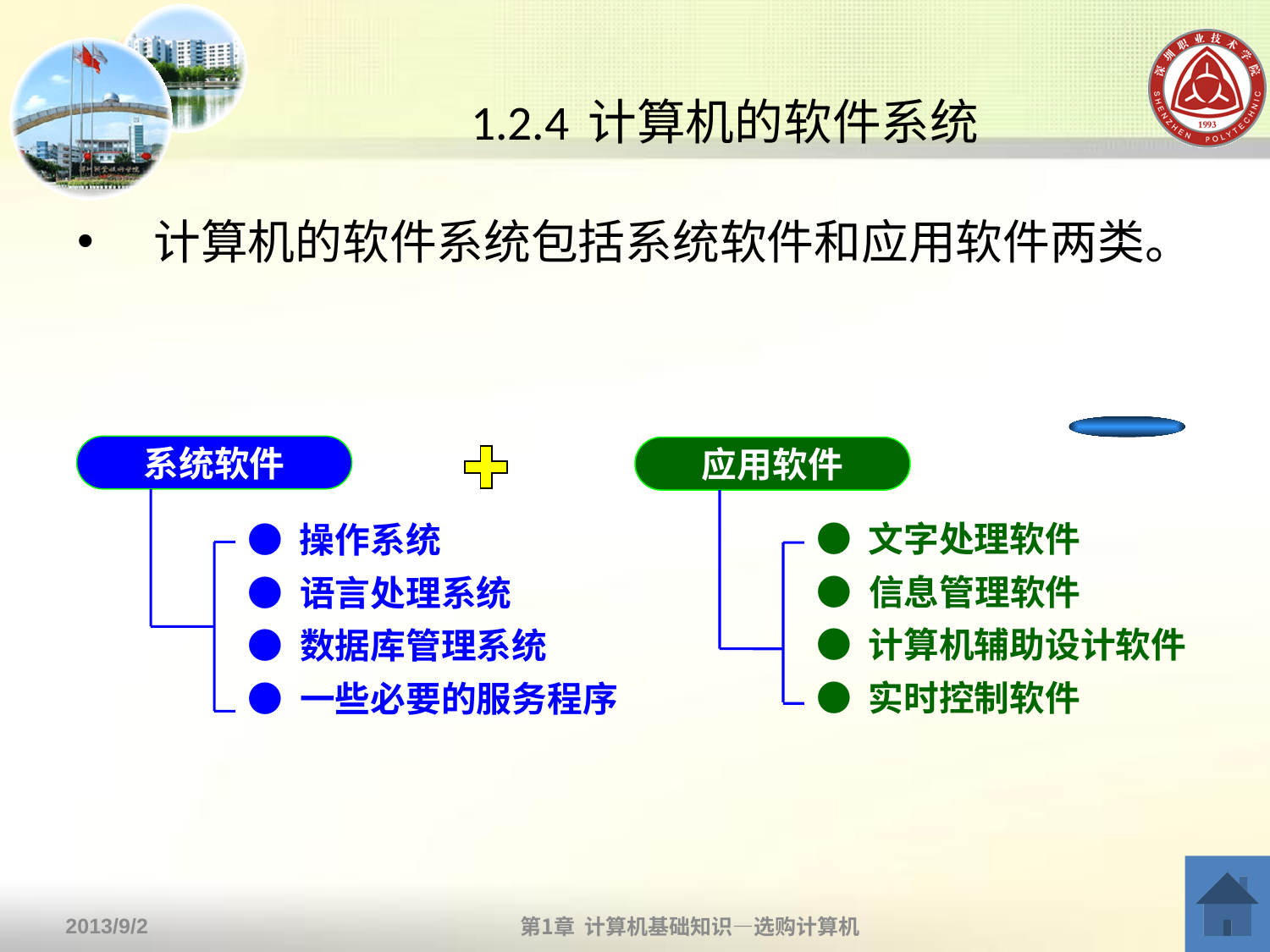

# 1.2.4 计算机的软件系统
计算机的软件系统包括系统软件和应用软件两类。

应用软件

● 文字处理软件
● 信息管理软件
● 计算机辅助设计软件
● 实时控制软件

系统软件

● 操作系统
● 语言处理系统
● 数据库管理系统
● 一些必要的服务程序

第1章  计算机基础知识—选购计算机
2013/9/2
34